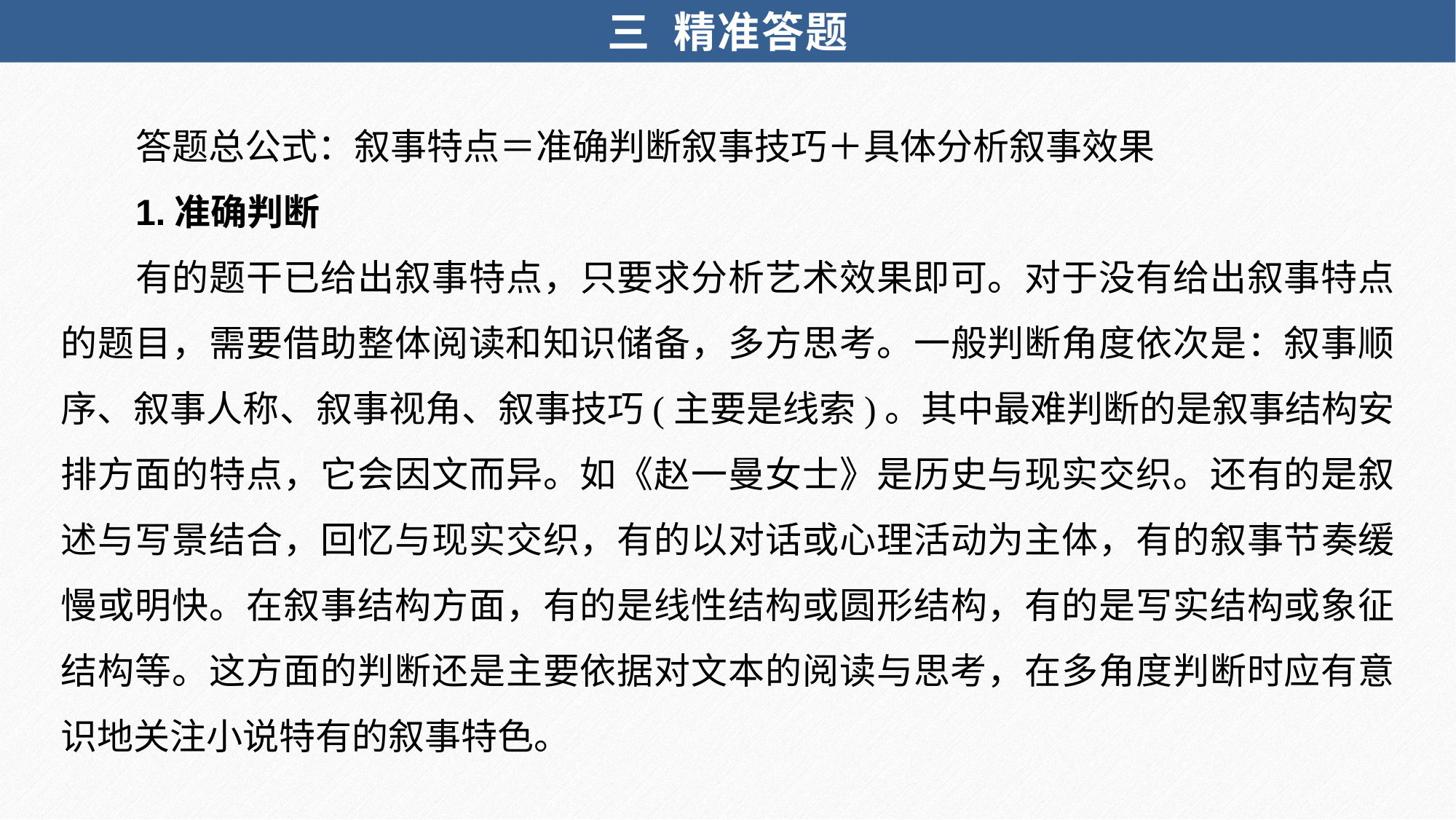

三  精准答题
答题总公式：叙事特点＝准确判断叙事技巧＋具体分析叙事效果
1.准确判断
有的题干已给出叙事特点，只要求分析艺术效果即可。对于没有给出叙事特点的题目，需要借助整体阅读和知识储备，多方思考。一般判断角度依次是：叙事顺序、叙事人称、叙事视角、叙事技巧(主要是线索)。其中最难判断的是叙事结构安排方面的特点，它会因文而异。如《赵一曼女士》是历史与现实交织。还有的是叙述与写景结合，回忆与现实交织，有的以对话或心理活动为主体，有的叙事节奏缓慢或明快。在叙事结构方面，有的是线性结构或圆形结构，有的是写实结构或象征结构等。这方面的判断还是主要依据对文本的阅读与思考，在多角度判断时应有意识地关注小说特有的叙事特色。